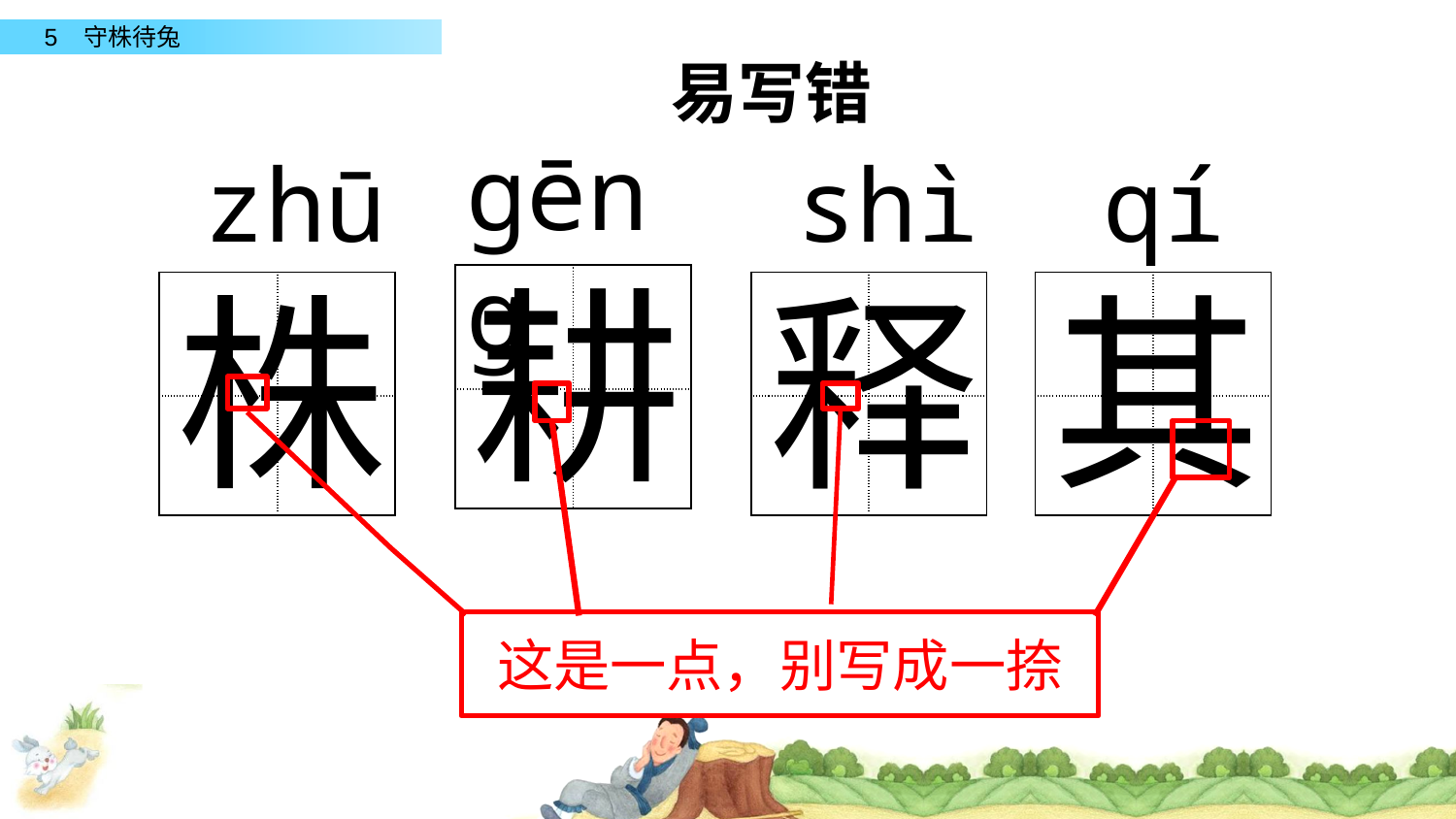

易写错
gēng
zhū
shì
qí
耕
株
释
其
|  |  |
| --- | --- |
|  |  |
|  |  |
| --- | --- |
|  |  |
|  |  |
| --- | --- |
|  |  |
|  |  |
| --- | --- |
|  |  |

这是一点，别写成一捺